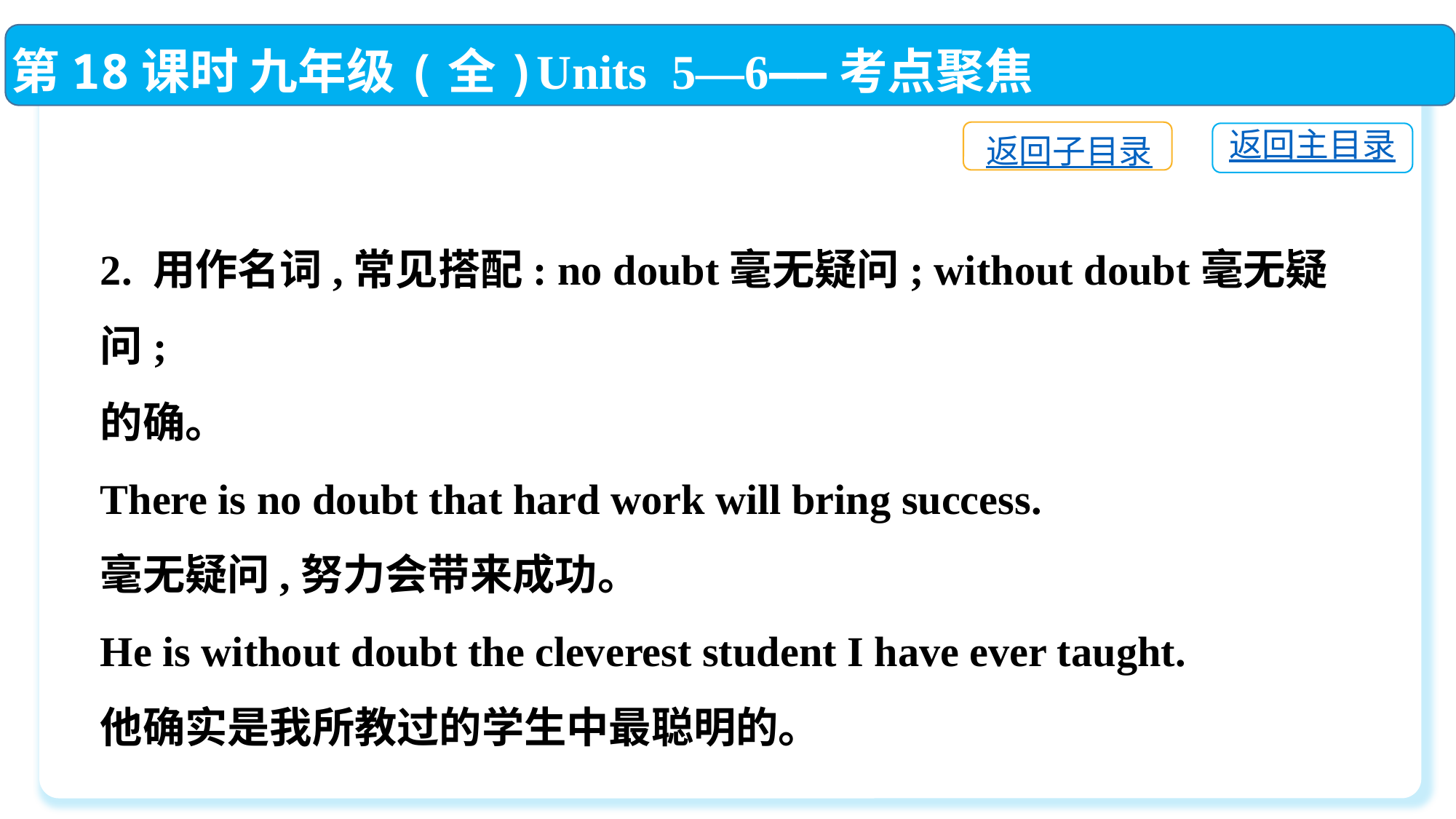

第18课时 九年级(全)Units  5—6——考点聚焦

返回子目录
返回主目录
2. 用作名词,常见搭配: no doubt毫无疑问; without doubt毫无疑问;
的确。
There is no doubt that hard work will bring success.
毫无疑问,努力会带来成功。
He is without doubt the cleverest student I have ever taught.
他确实是我所教过的学生中最聪明的。